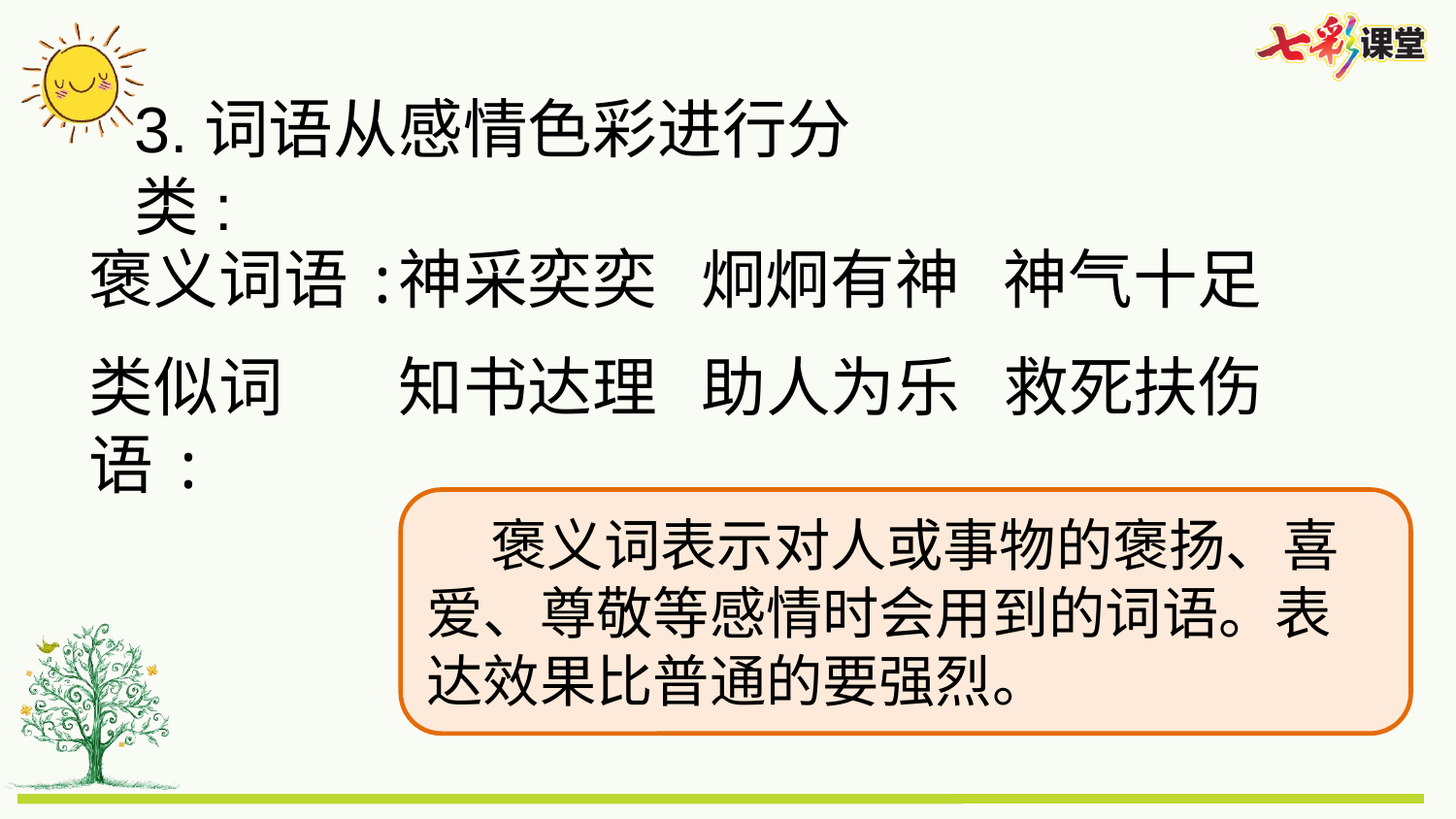

3.词语从感情色彩进行分类:
褒义词语:
神采奕奕   炯炯有神   神气十足
类似词语:
知书达理   助人为乐   救死扶伤
    褒义词表示对人或事物的褒扬、喜爱、尊敬等感情时会用到的词语。表达效果比普通的要强烈。